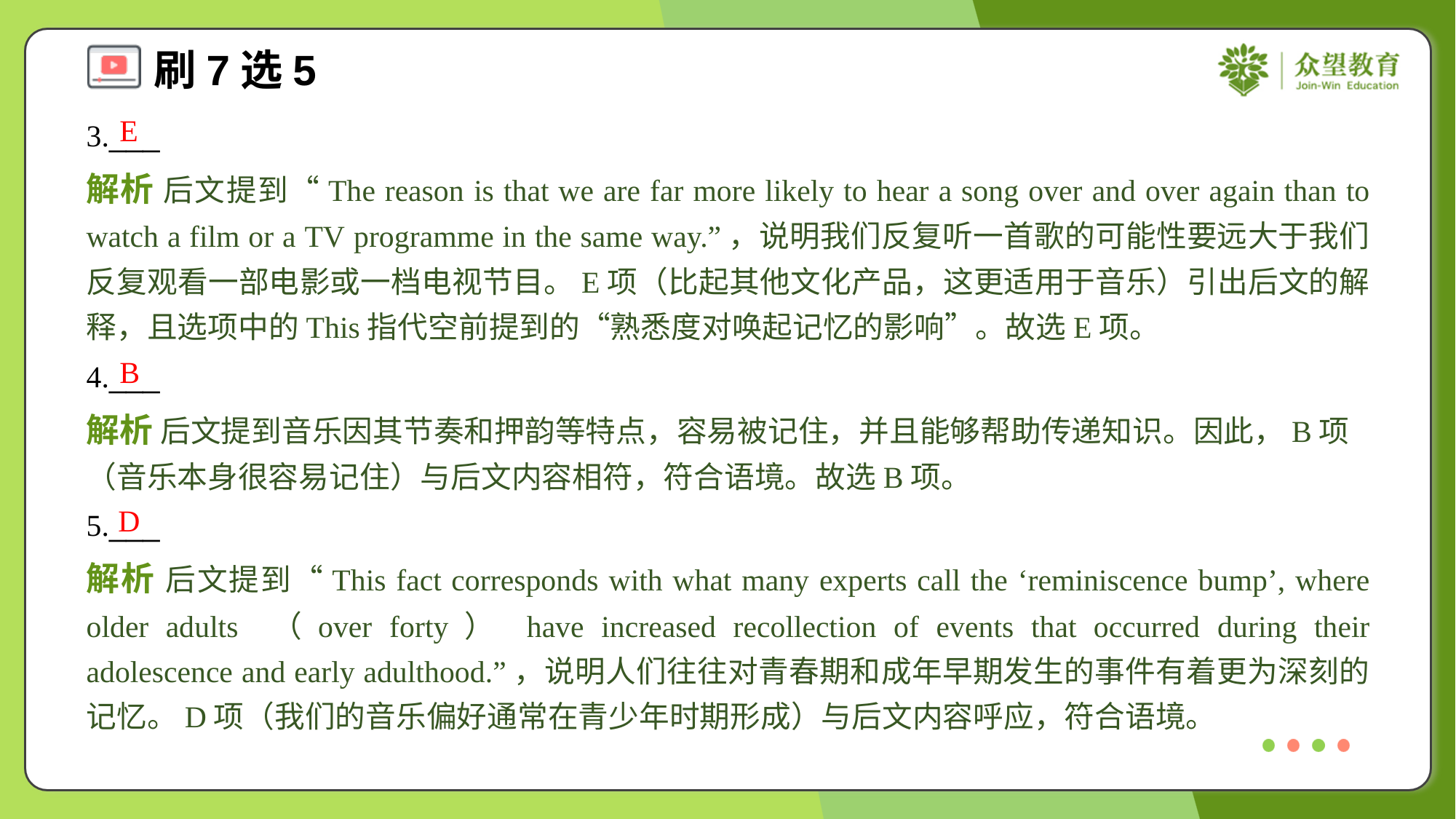

E
3.___
解析 后文提到“The reason is that we are far more likely to hear a song over and over again than to watch a film or a TV programme in the same way.”，说明我们反复听一首歌的可能性要远大于我们反复观看一部电影或一档电视节目。E项（比起其他文化产品，这更适用于音乐）引出后文的解释，且选项中的This指代空前提到的“熟悉度对唤起记忆的影响”。故选E项。
B
4.___
解析 后文提到音乐因其节奏和押韵等特点，容易被记住，并且能够帮助传递知识。因此，B项（音乐本身很容易记住）与后文内容相符，符合语境。故选B项。
D
5.___
解析 后文提到“This fact corresponds with what many experts call the ‘reminiscence bump’, where older adults （over forty） have increased recollection of events that occurred during their adolescence and early adulthood.”，说明人们往往对青春期和成年早期发生的事件有着更为深刻的记忆。D项（我们的音乐偏好通常在青少年时期形成）与后文内容呼应，符合语境。